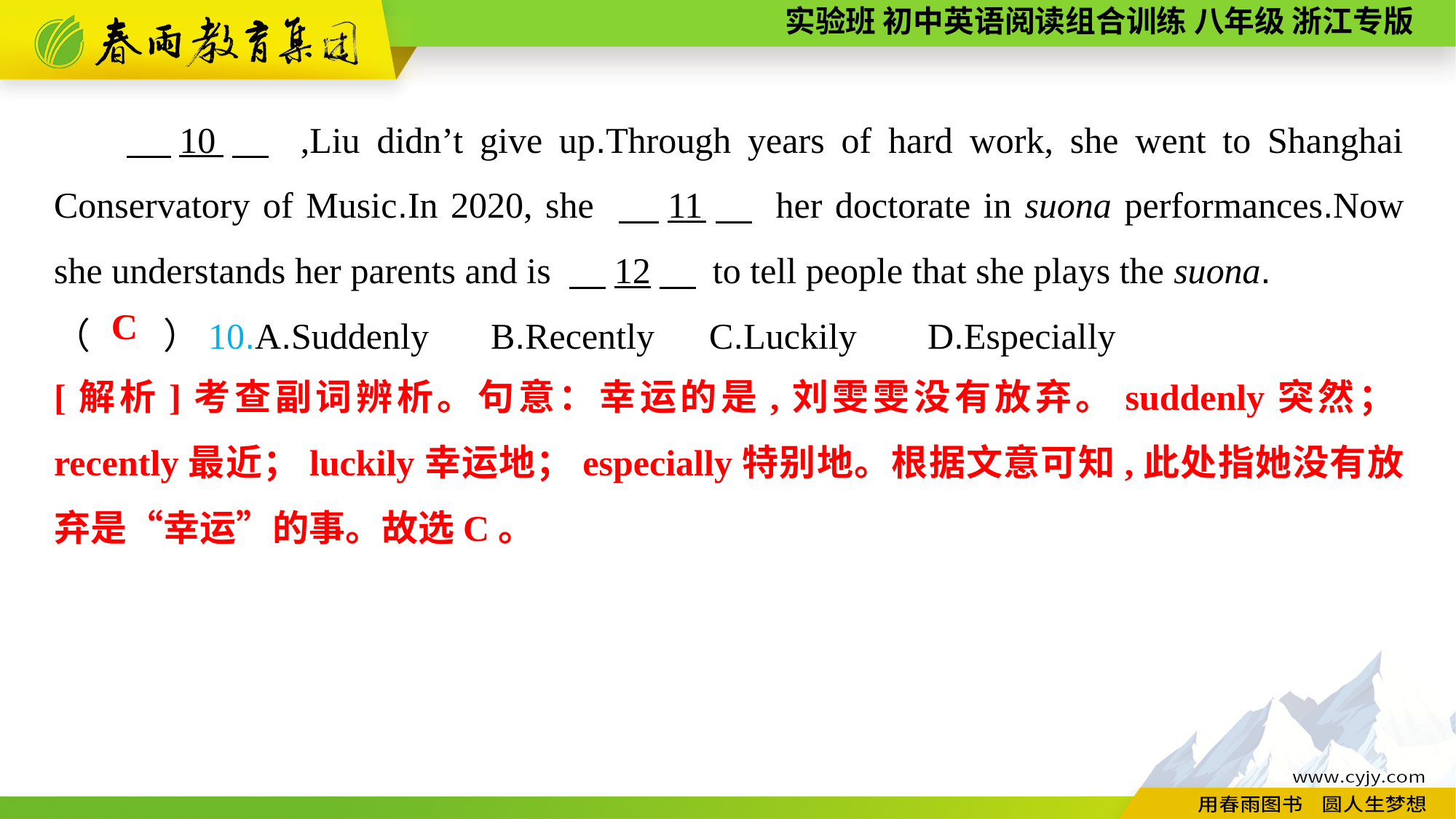

10　 ,Liu didn’t give up.Through years of hard work, she went to Shanghai Conservatory of Music.In 2020, she 　11　 her doctorate in suona performances.Now she understands her parents and is 　12　 to tell people that she plays the suona.
（　　）10.A.Suddenly	B.Recently	C.Luckily	D.Especially
C
[解析]考查副词辨析。句意：幸运的是,刘雯雯没有放弃。suddenly突然；recently最近；luckily幸运地；especially特别地。根据文意可知,此处指她没有放弃是“幸运”的事。故选C。